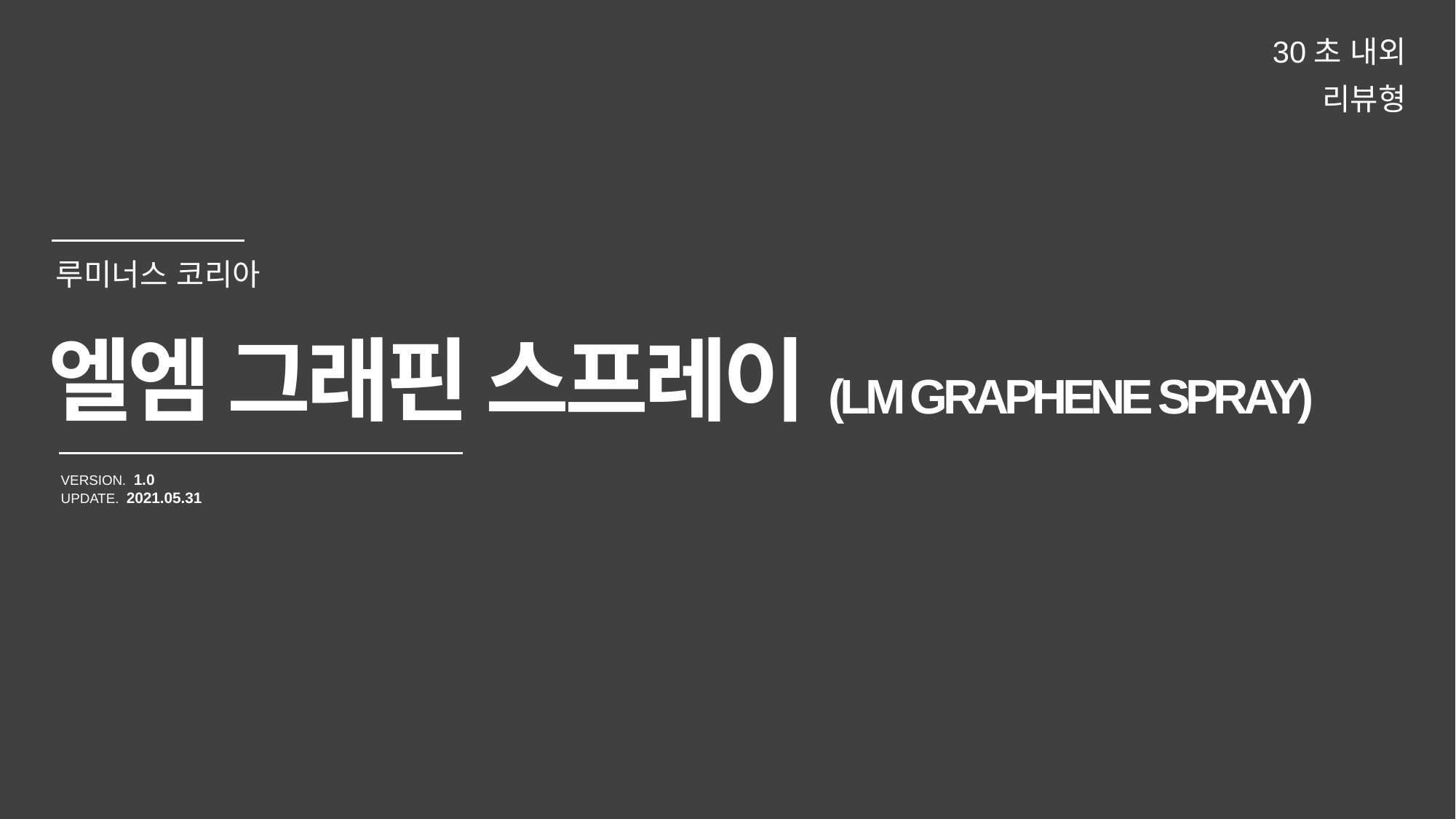

30초 내외
리뷰형
엘엠 그래핀 스프레이(LM GRAPHENE SPRAY)
VERSION.  1.0
UPDATE.  2021.05.31

루미너스 코리아